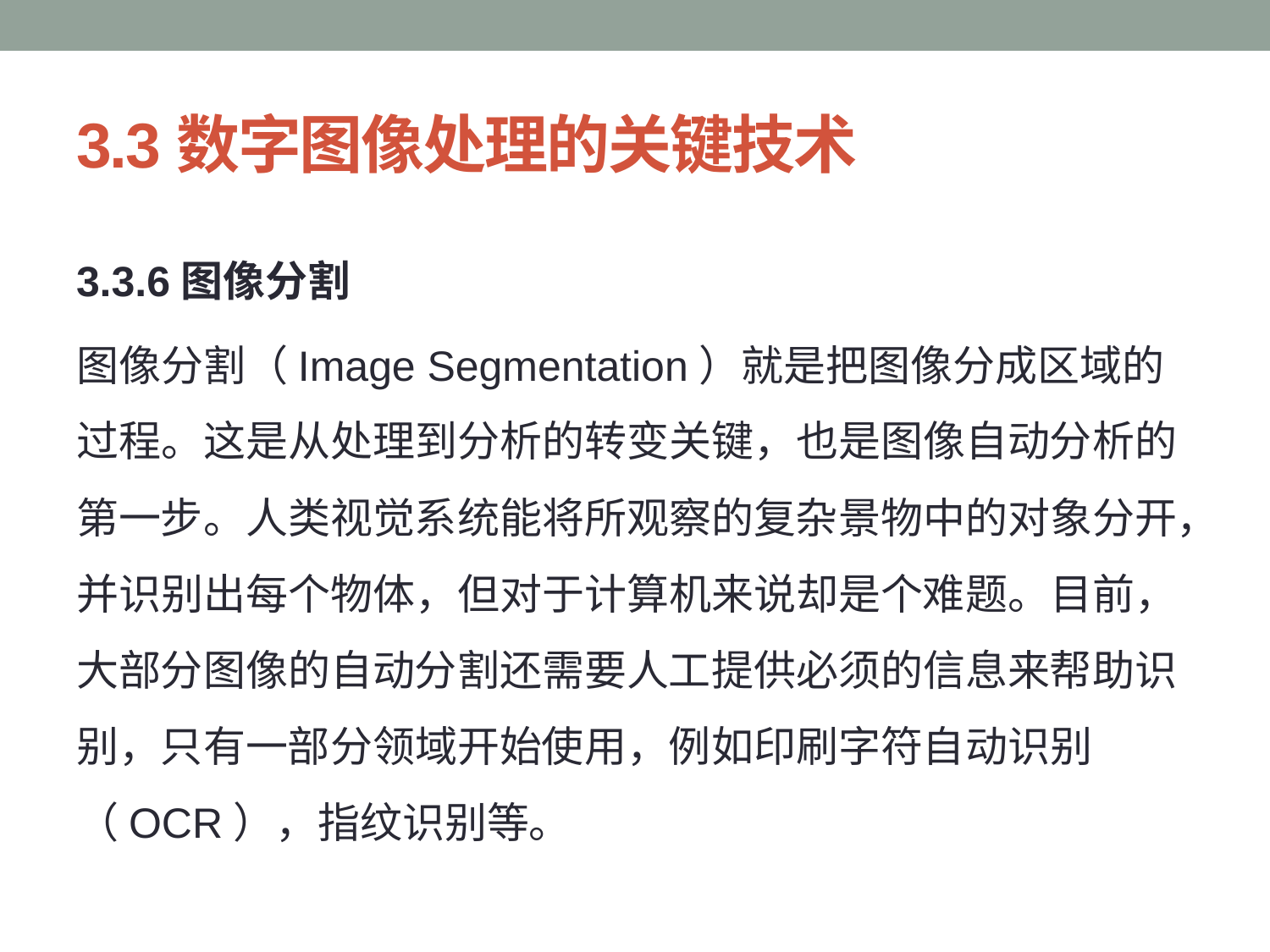

# 3.3数字图像处理的关键技术
3.3.6图像分割
图像分割（Image Segmentation）就是把图像分成区域的过程。这是从处理到分析的转变关键，也是图像自动分析的第一步。人类视觉系统能将所观察的复杂景物中的对象分开，并识别出每个物体，但对于计算机来说却是个难题。目前，大部分图像的自动分割还需要人工提供必须的信息来帮助识别，只有一部分领域开始使用，例如印刷字符自动识别（OCR），指纹识别等。